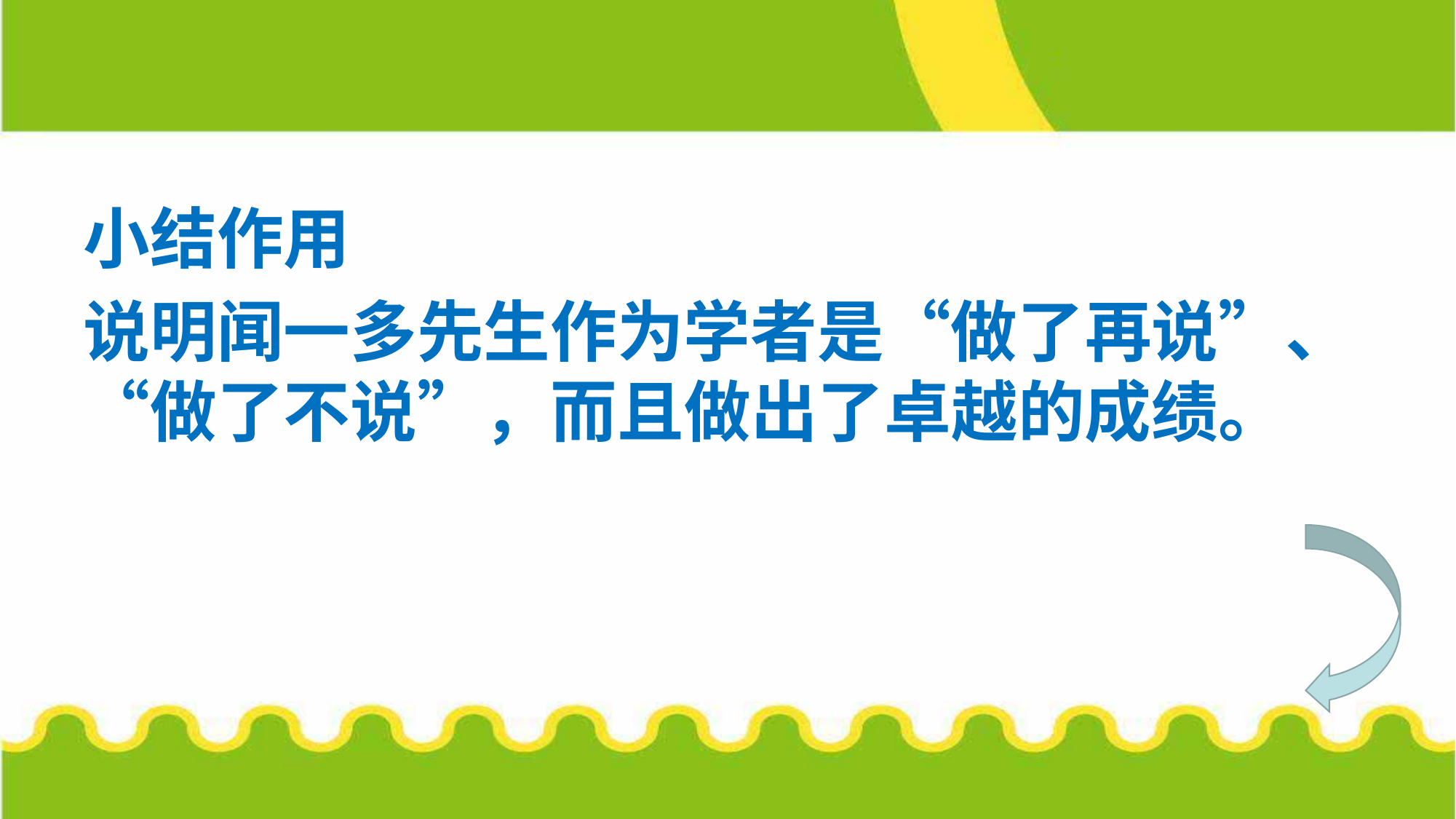

#
小结作用
说明闻一多先生作为学者是“做了再说”、“做了不说”，而且做出了卓越的成绩。